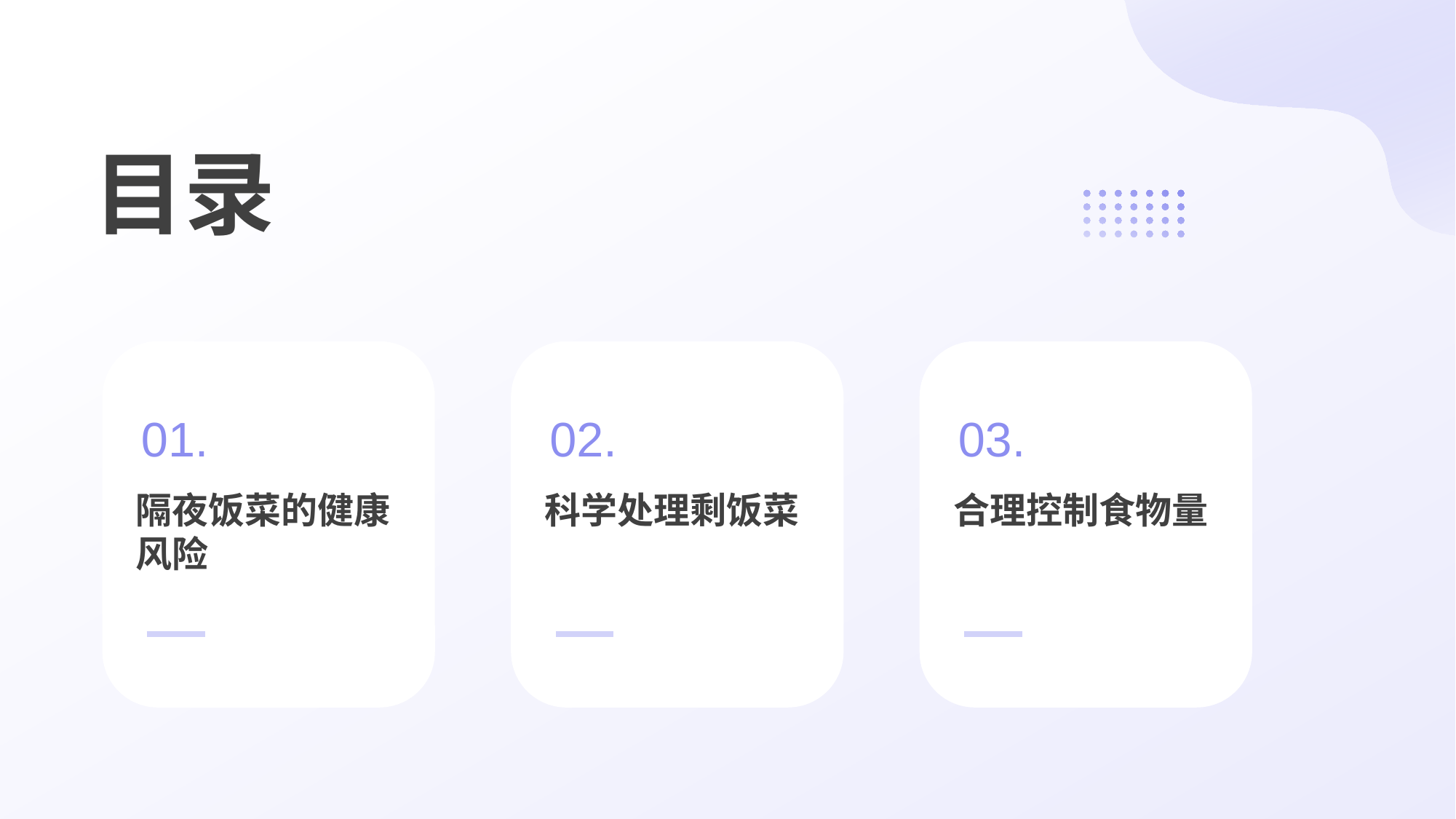

# 目录

01.
02.
03.
隔夜饭菜的健康风险
科学处理剩饭菜
合理控制食物量